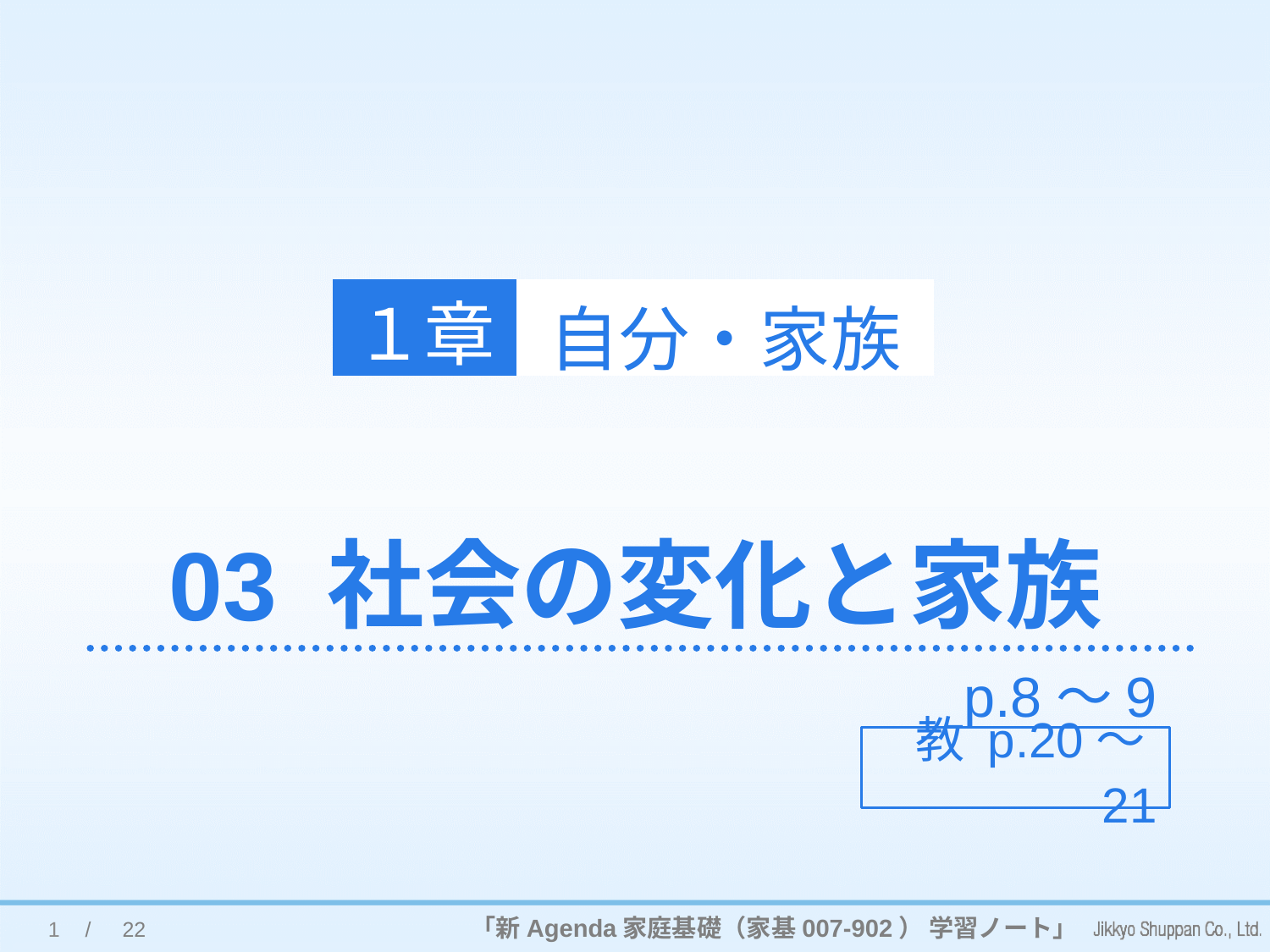

１章
自分・家族
# 03 社会の変化と家族
p.8～9
教 p.20～21
1